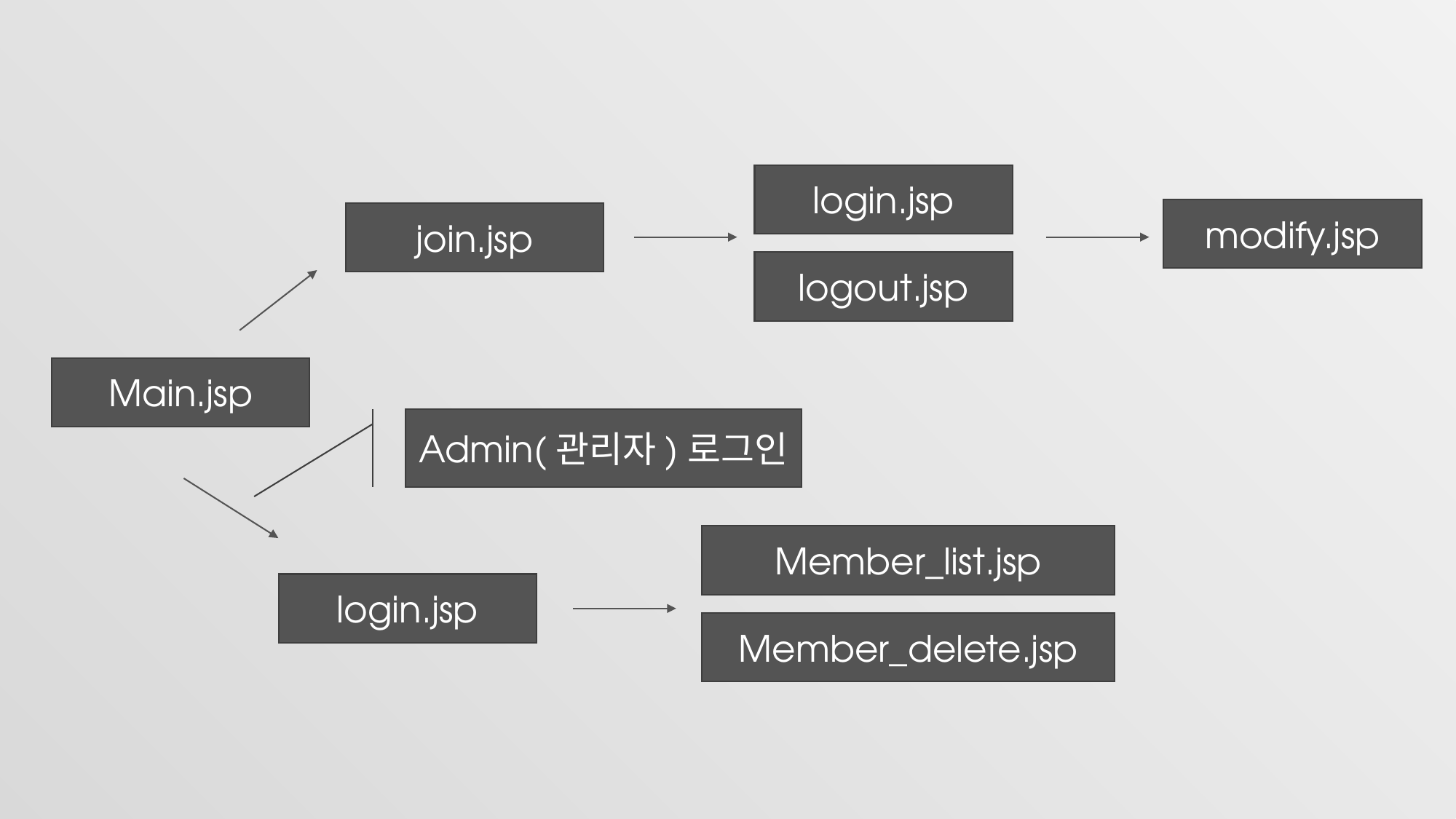

login.jsp
modify.jsp
join.jsp
logout.jsp
Main.jsp
Admin(관리자)로그인
Member_list.jsp
login.jsp
Member_delete.jsp